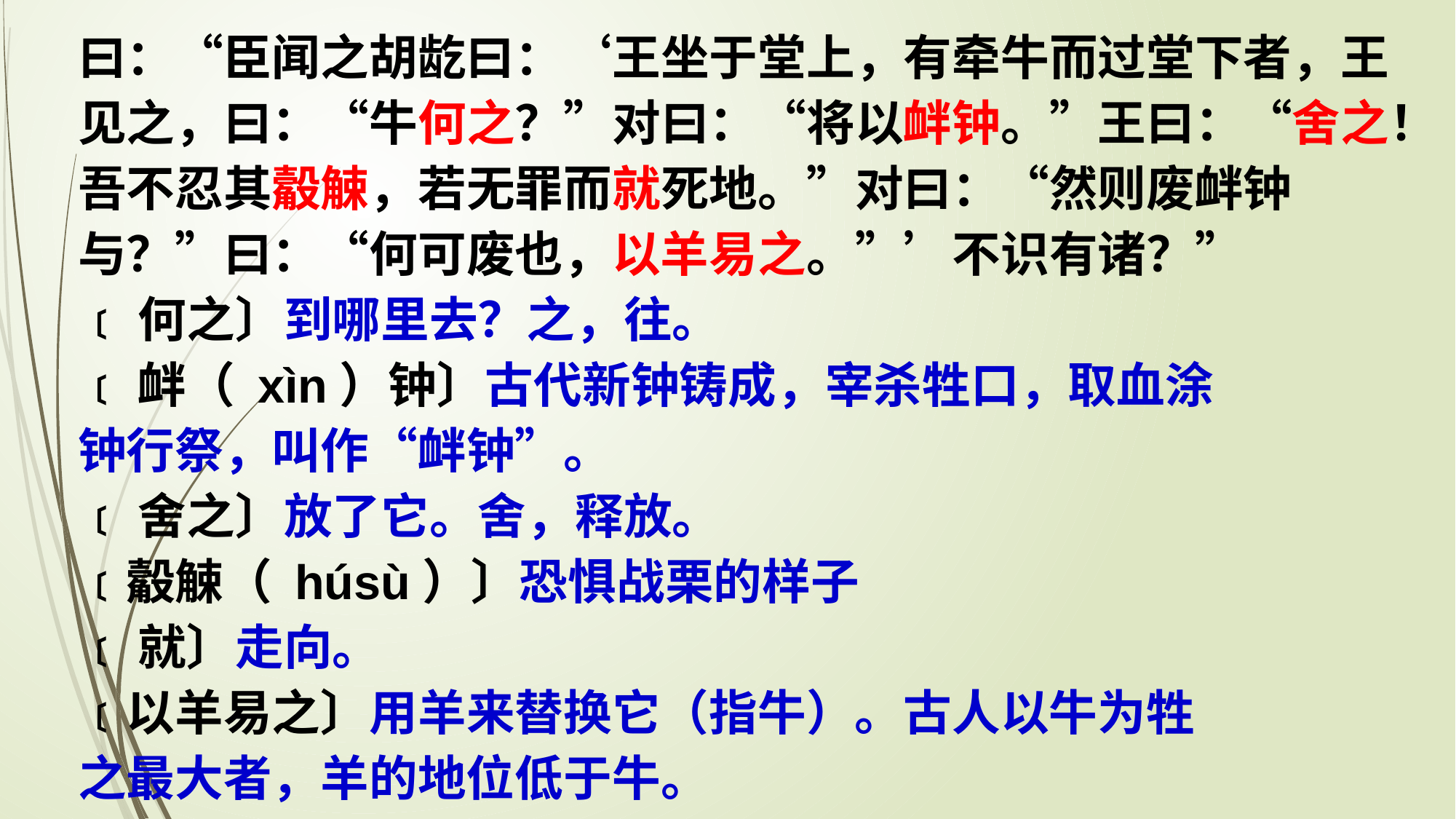

曰：“臣闻之胡龁曰：‘王坐于堂上，有牵牛而过堂下者，王见之，曰：“牛何之？”对曰：“将以衅钟。”王曰：“舍之！吾不忍其觳觫，若无罪而就死地。”对曰：“然则废衅钟与？”曰：“何可废也，以羊易之。”’不识有诸？”
﹝何之〕到哪里去？之，往。
﹝衅（ xìn）钟〕古代新钟铸成，宰杀牲口，取血涂
钟行祭，叫作“衅钟”。
﹝舍之〕放了它。舍，释放。
﹝觳觫（ húsù）〕恐惧战栗的样子
﹝就〕走向。
﹝以羊易之〕用羊来替换它（指牛）。古人以牛为牲
之最大者，羊的地位低于牛。